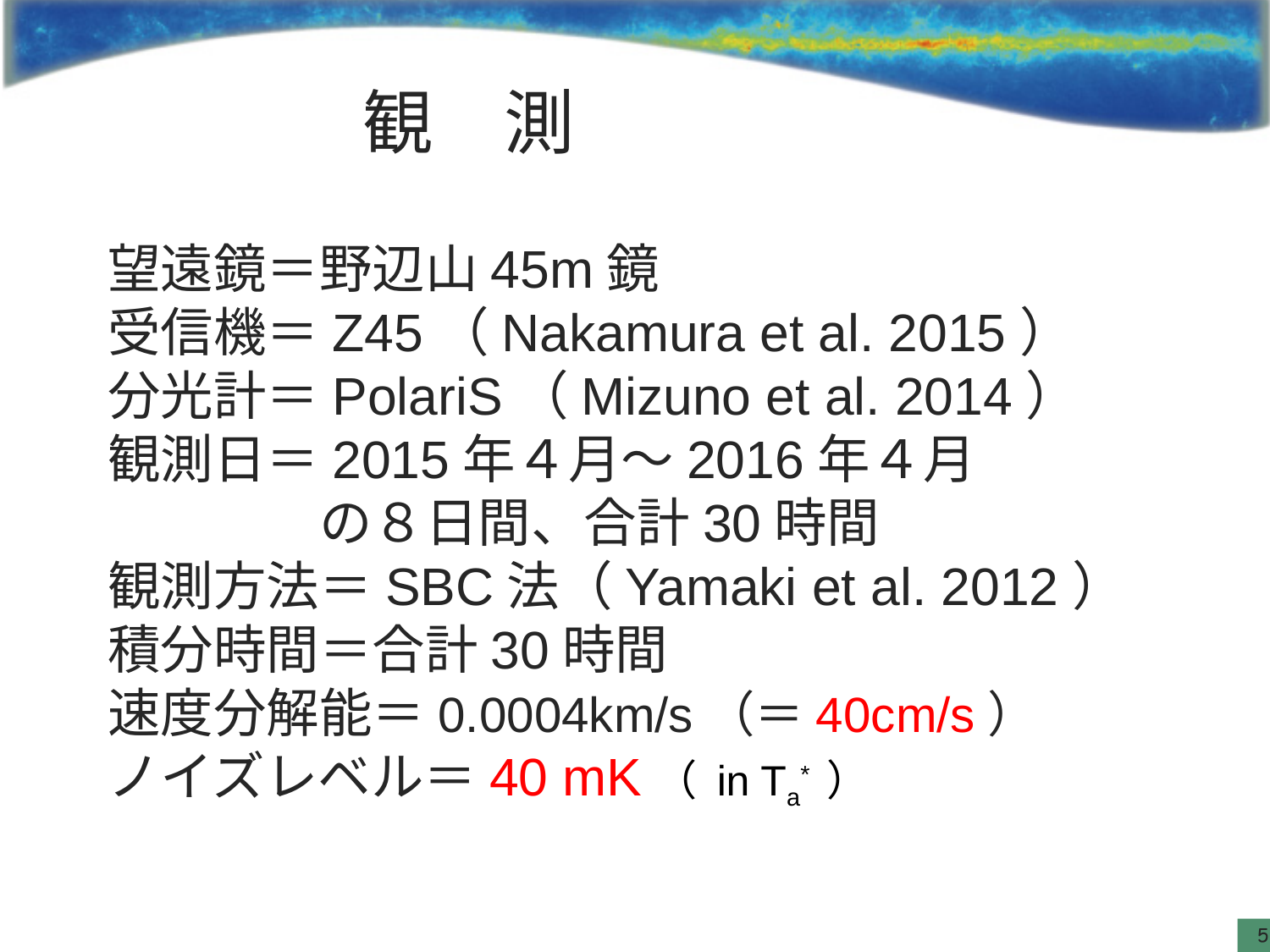

# 観　測
望遠鏡＝野辺山45m鏡
受信機＝Z45（Nakamura et al. 2015）
分光計＝PolariS（Mizuno et al. 2014）
観測日＝2015年４月〜2016年４月
　　　　の８日間、合計30時間
観測方法＝SBC法（Yamaki et al. 2012）
積分時間＝合計30時間
速度分解能＝0.0004km/s（＝40cm/s）
ノイズレベル＝40 mK（ in Ta* ）
5